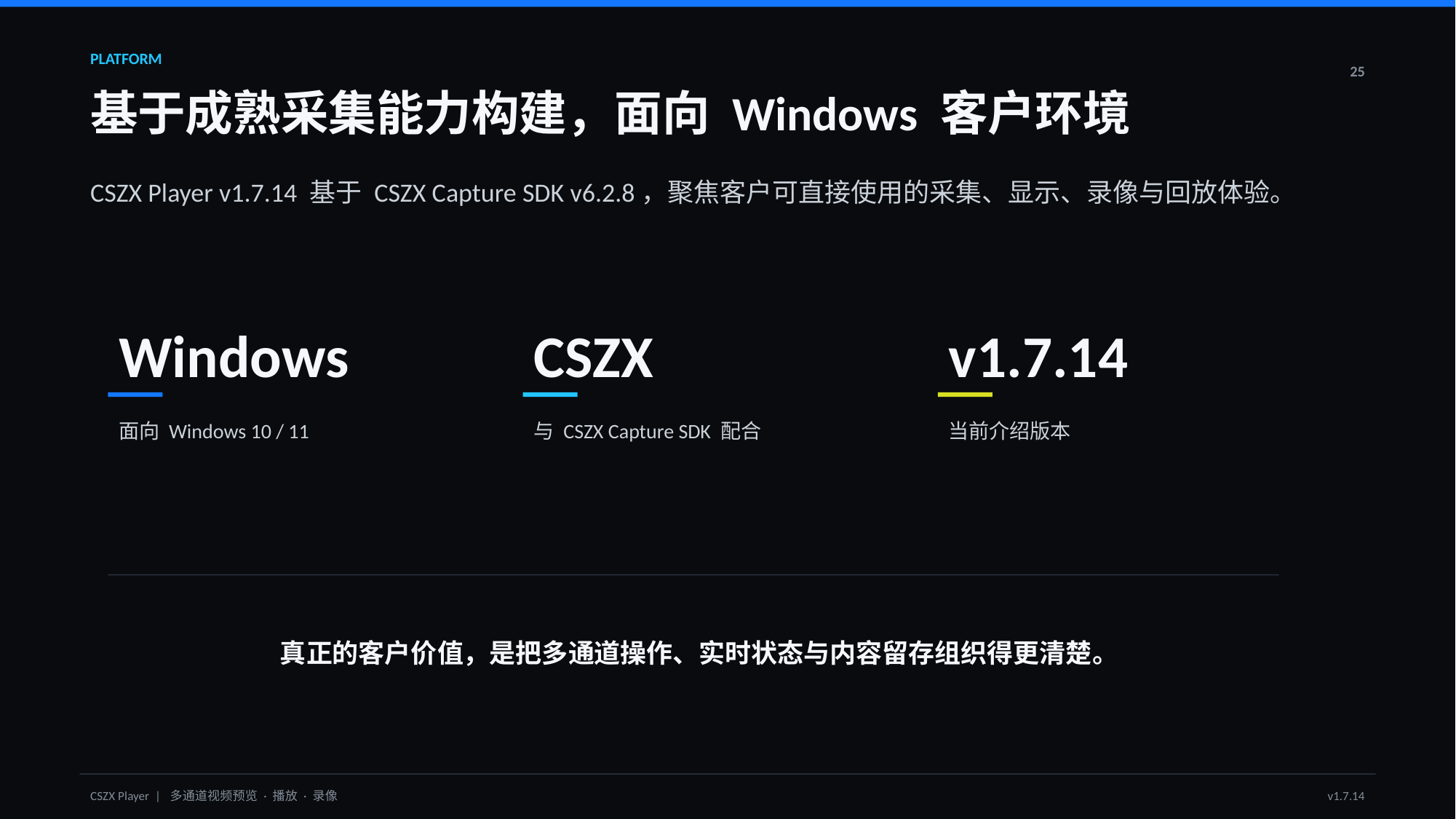

PLATFORM
25
基于成熟采集能力构建，面向 Windows 客户环境
CSZX Player v1.7.14 基于 CSZX Capture SDK v6.2.8，聚焦客户可直接使用的采集、显示、录像与回放体验。
Windows
CSZX
v1.7.14

面向 Windows 10 / 11
与 CSZX Capture SDK 配合
当前介绍版本

真正的客户价值，是把多通道操作、实时状态与内容留存组织得更清楚。

CSZX Player  |  多通道视频预览 · 播放 · 录像
v1.7.14